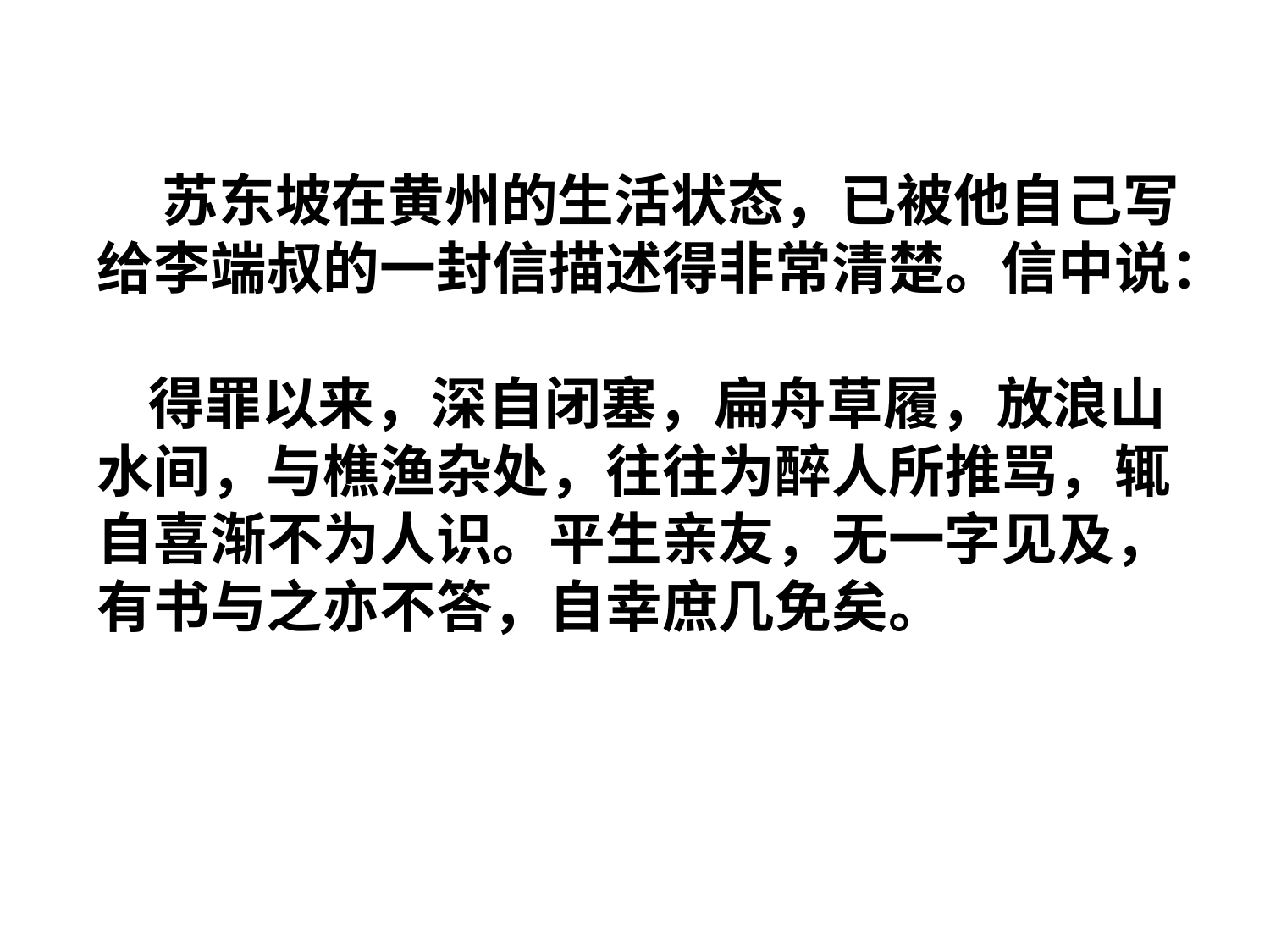

苏东坡在黄州的生活状态，已被他自己写给李端叔的一封信描述得非常清楚。信中说：
    得罪以来，深自闭塞，扁舟草履，放浪山水间，与樵渔杂处，往往为醉人所推骂，辄自喜渐不为人识。平生亲友，无一字见及，有书与之亦不答，自幸庶几免矣。